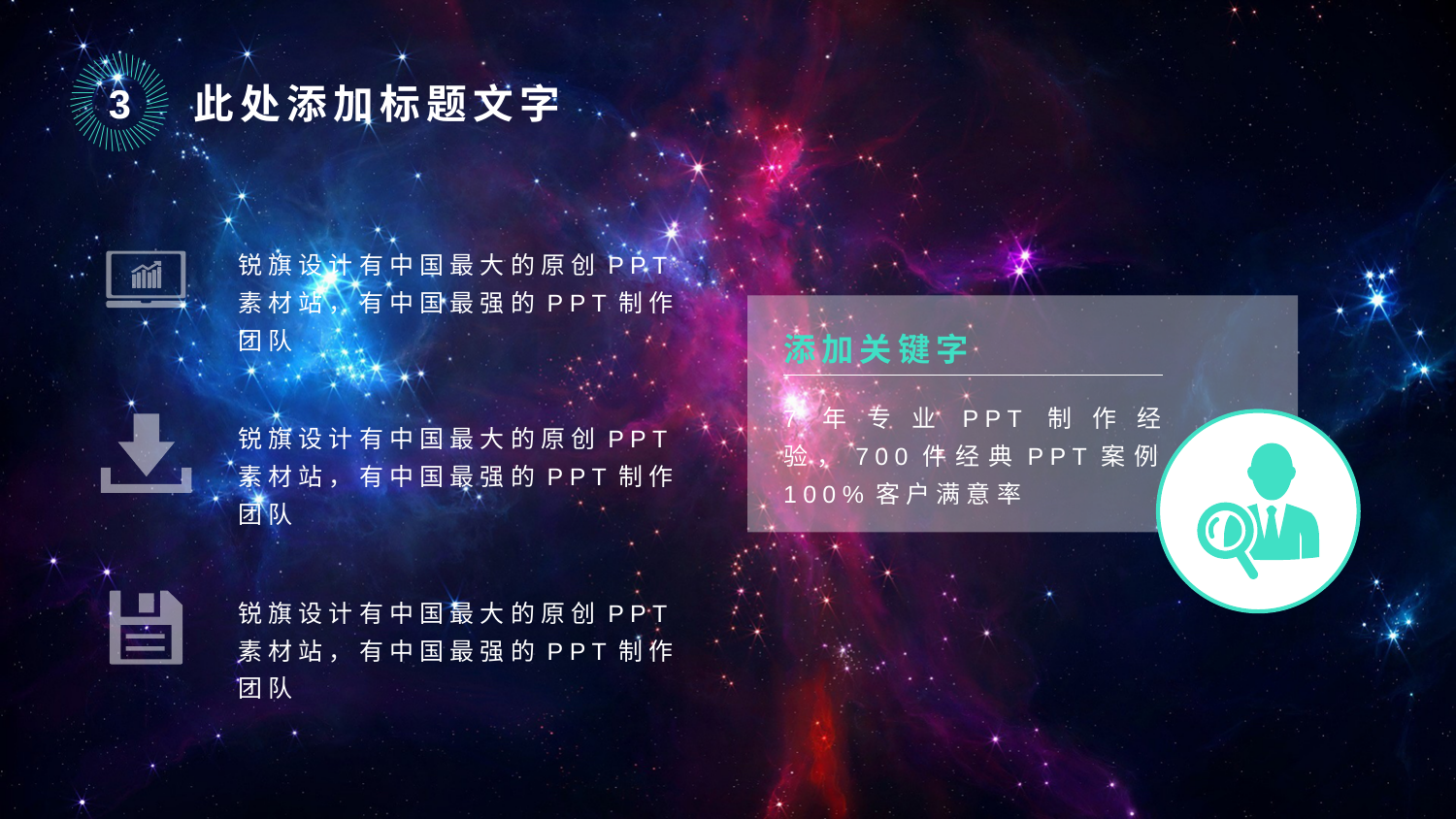

｜
｜
｜
｜
｜
｜
｜
｜
｜
｜
｜
｜
｜
｜
｜
｜
｜
｜
｜
｜
｜
｜
｜
｜
｜
｜
｜
｜
｜
｜
｜
｜
｜
｜
｜
｜
｜
｜
｜
｜
｜
｜
｜
｜
｜
｜
3
此处添加标题文字
锐旗设计有中国最大的原创PPT素材站，有中国最强的PPT制作团队

添加关键字
7年专业PPT制作经验，700件经典PPT案例，100%客户满意率
锐旗设计有中国最大的原创PPT素材站，有中国最强的PPT制作团队

锐旗设计有中国最大的原创PPT素材站，有中国最强的PPT制作团队